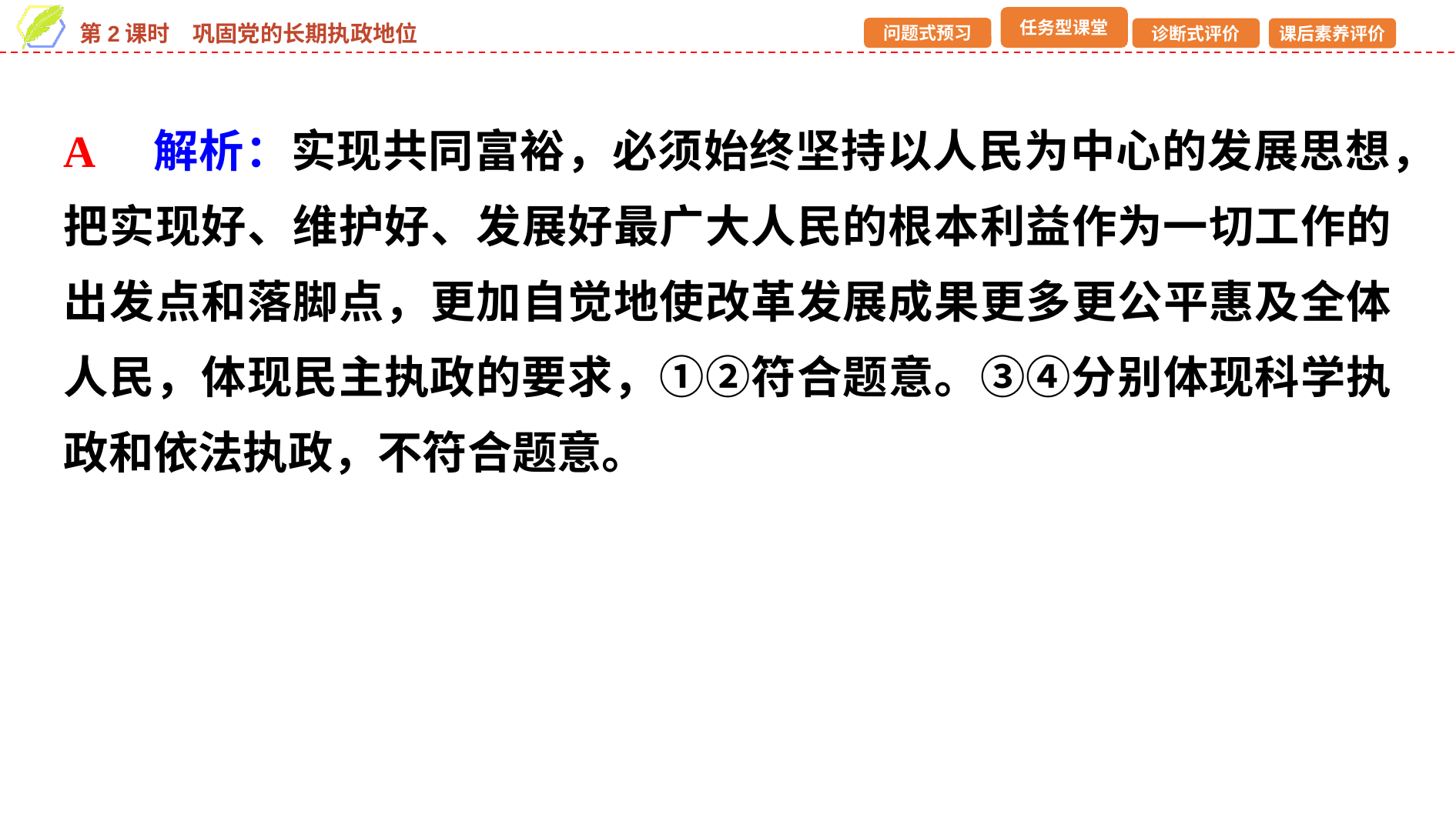

A　解析：实现共同富裕，必须始终坚持以人民为中心的发展思想，把实现好、维护好、发展好最广大人民的根本利益作为一切工作的出发点和落脚点，更加自觉地使改革发展成果更多更公平惠及全体人民，体现民主执政的要求，①②符合题意。③④分别体现科学执政和依法执政，不符合题意。